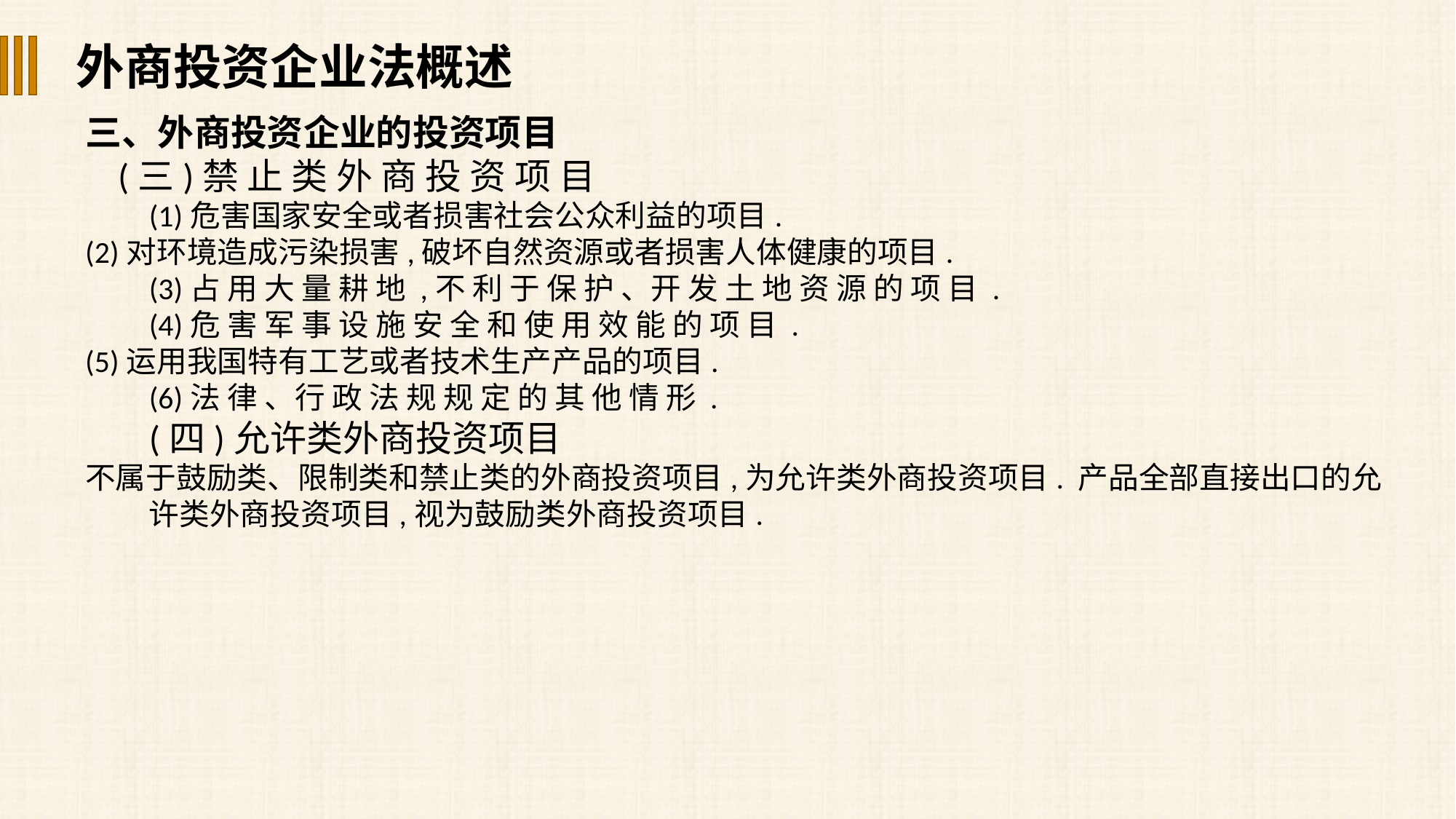

外商投资企业法概述

三、外商投资企业的投资项目
    (三)禁 止 类 外 商 投 资 项 目
(1)危害国家安全或者损害社会公众利益的项目.
(2)对环境造成污染损害,破坏自然资源或者损害人体健康的项目.
(3)占 用 大 量 耕 地 ,不 利 于 保 护 、开 发 土 地 资 源 的 项 目 .
(4)危 害 军 事 设 施 安 全 和 使 用 效 能 的 项 目 .
(5)运用我国特有工艺或者技术生产产品的项目.
(6)法 律 、行 政 法 规 规 定 的 其 他 情 形 .
(四)允许类外商投资项目
不属于鼓励类、限制类和禁止类的外商投资项目,为允许类外商投资项目. 产品全部直接出口的允许类外商投资项目,视为鼓励类外商投资项目.